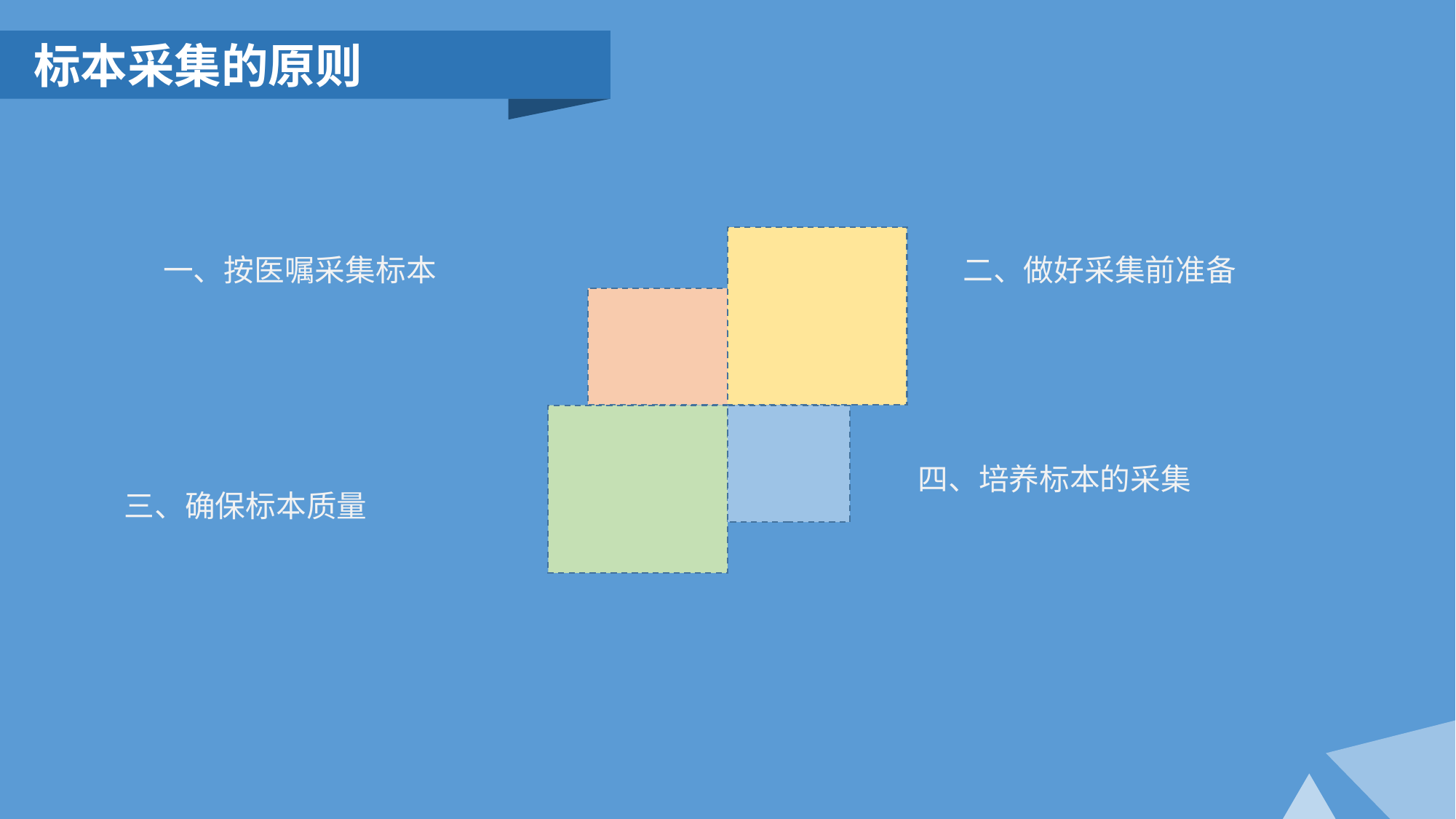

标本采集的原则

一、按医嘱采集标本
二、做好采集前准备

四、培养标本的采集
三、确保标本质量